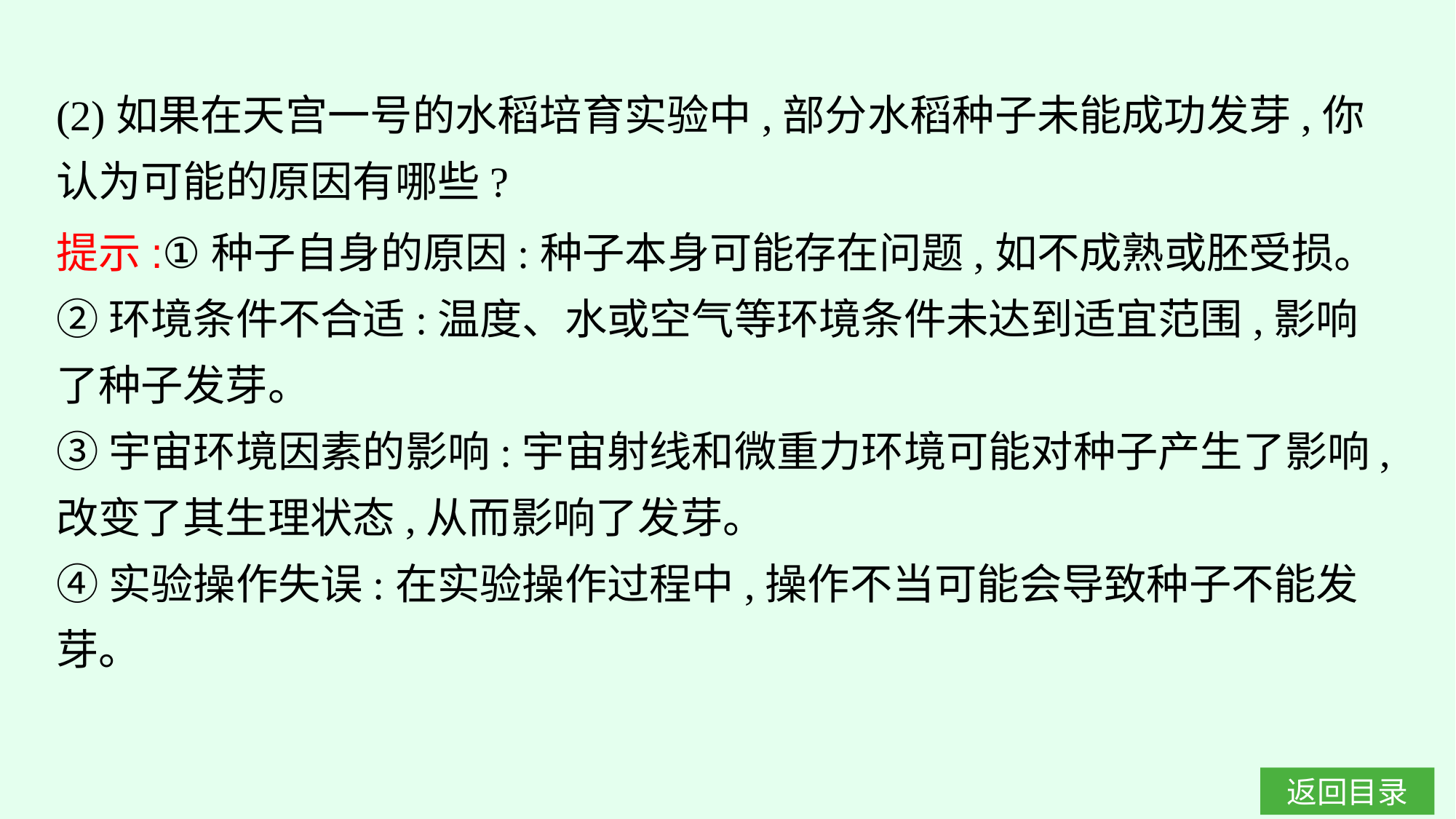

(2)如果在天宫一号的水稻培育实验中,部分水稻种子未能成功发芽,你认为可能的原因有哪些?
提示:①种子自身的原因:种子本身可能存在问题,如不成熟或胚受损。
②环境条件不合适:温度、水或空气等环境条件未达到适宜范围,影响了种子发芽。
③宇宙环境因素的影响:宇宙射线和微重力环境可能对种子产生了影响,改变了其生理状态,从而影响了发芽。
④实验操作失误:在实验操作过程中,操作不当可能会导致种子不能发芽。